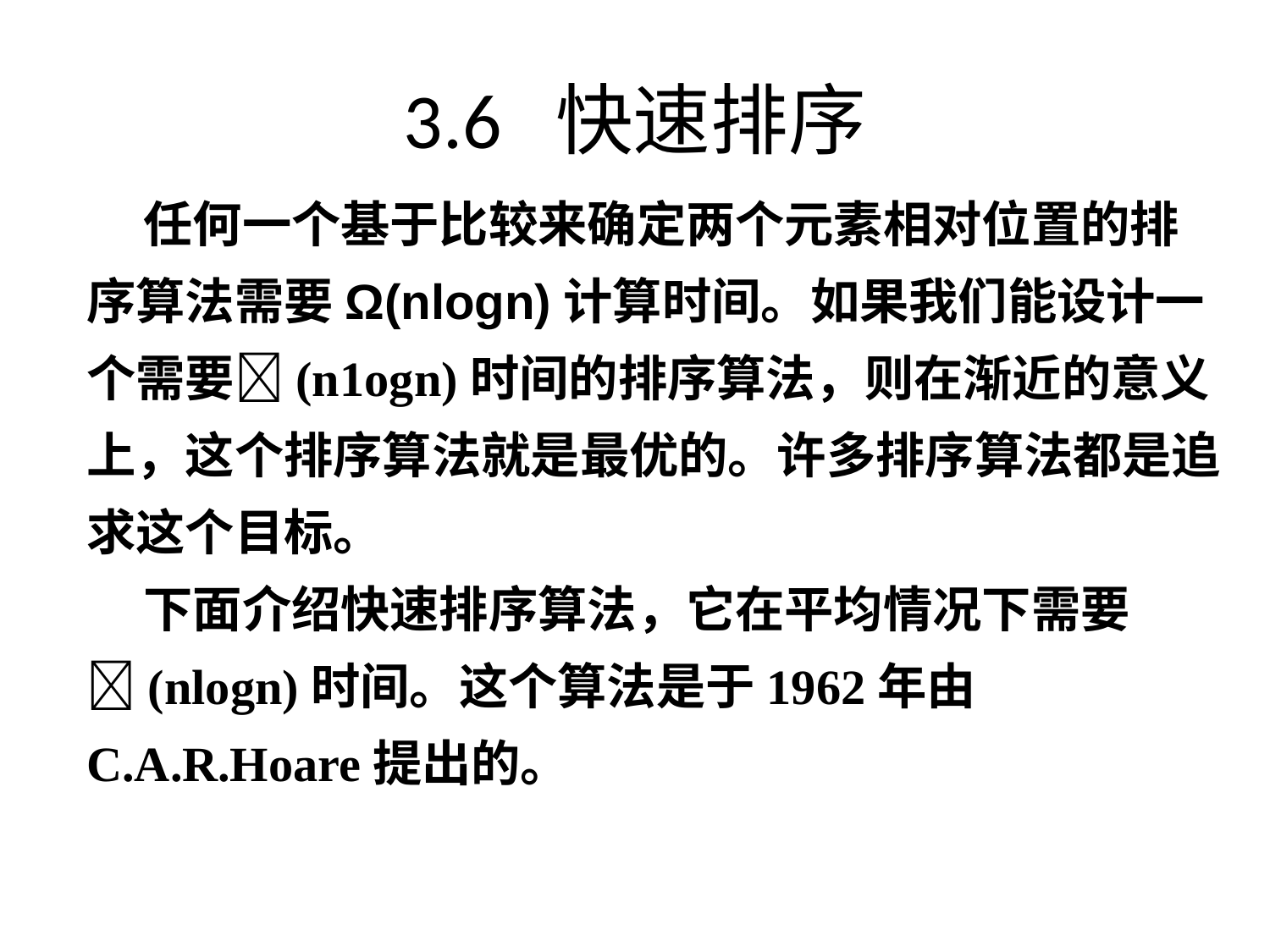

# 3.6  快速排序
    任何一个基于比较来确定两个元素相对位置的排序算法需要Ω(nlogn)计算时间。如果我们能设计一个需要Ο(n1ogn)时间的排序算法，则在渐近的意义上，这个排序算法就是最优的。许多排序算法都是追求这个目标。
    下面介绍快速排序算法，它在平均情况下需要Ο(nlogn)时间。这个算法是于1962年由C.A.R.Hoare提出的。